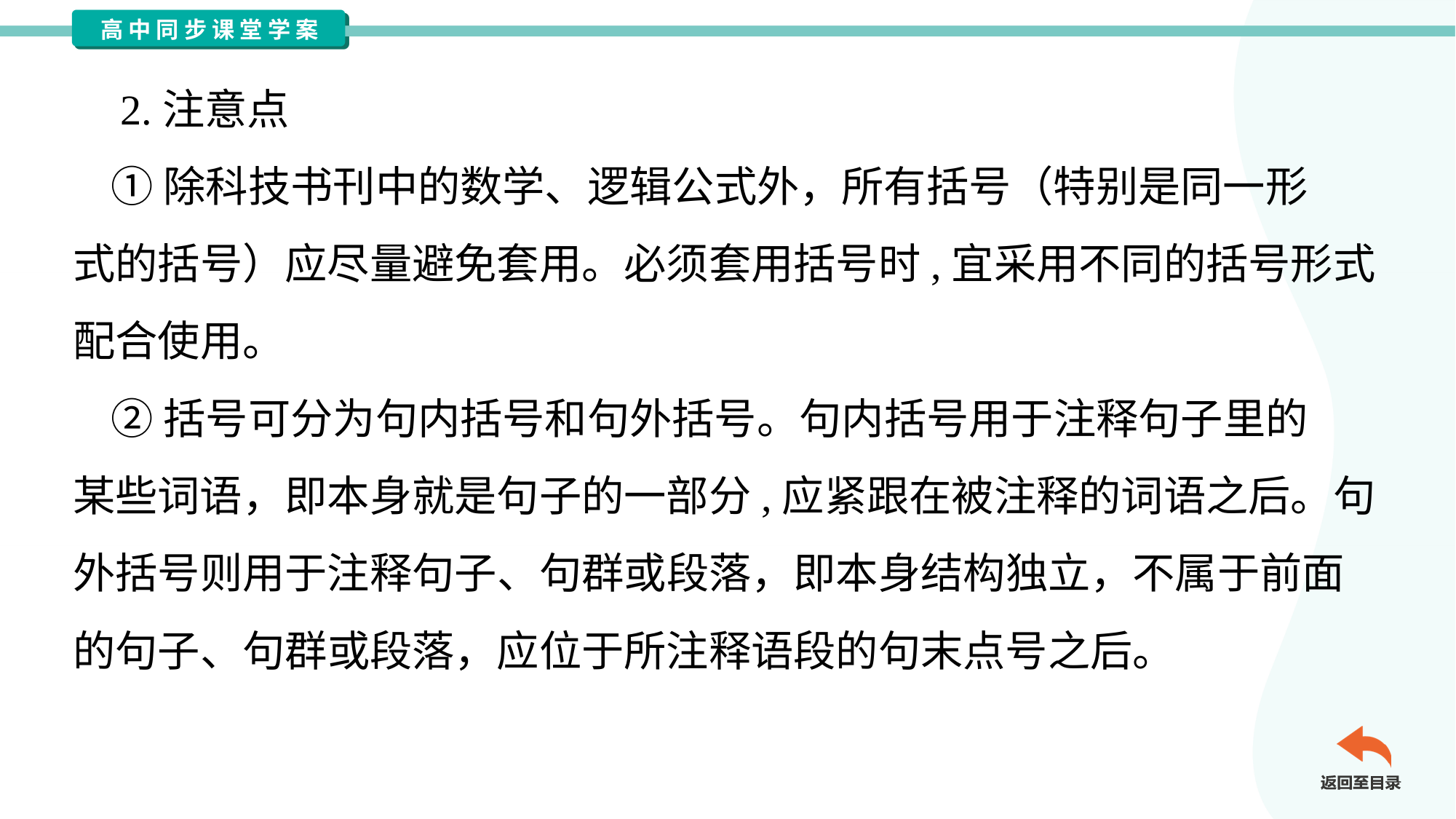

2.注意点
    ①除科技书刊中的数学、逻辑公式外，所有括号（特别是同一形
式的括号）应尽量避免套用。必须套用括号时,宜采用不同的括号形式
配合使用。
    ②括号可分为句内括号和句外括号。句内括号用于注释句子里的
某些词语，即本身就是句子的一部分,应紧跟在被注释的词语之后。句
外括号则用于注释句子、句群或段落，即本身结构独立，不属于前面
的句子、句群或段落，应位于所注释语段的句末点号之后。